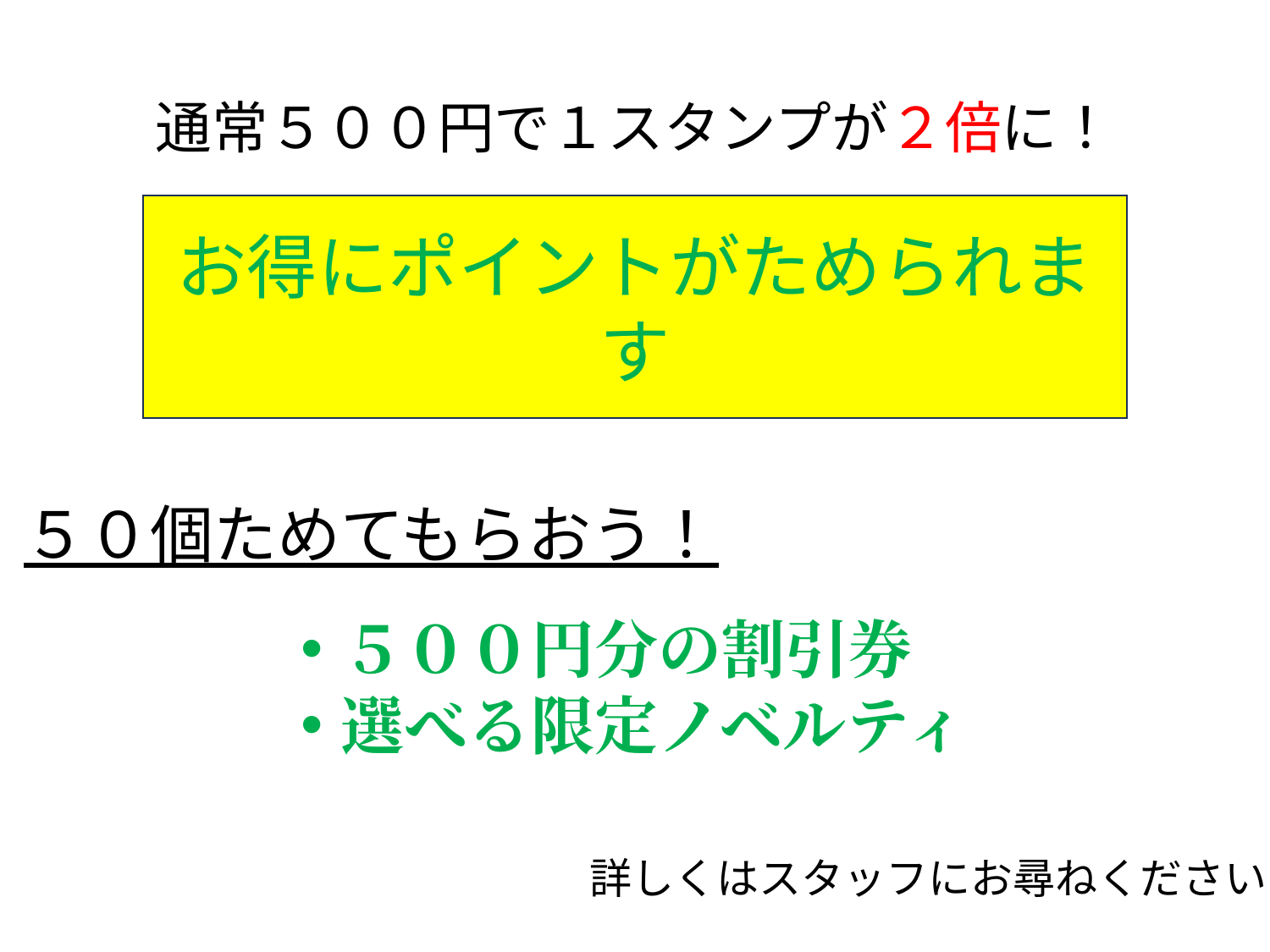

通常５００円で１スタンプが２倍に！
お得にポイントがためられます
５０個ためてもらおう！
５００円分の割引券
選べる限定ノベルティ
詳しくはスタッフにお尋ねください